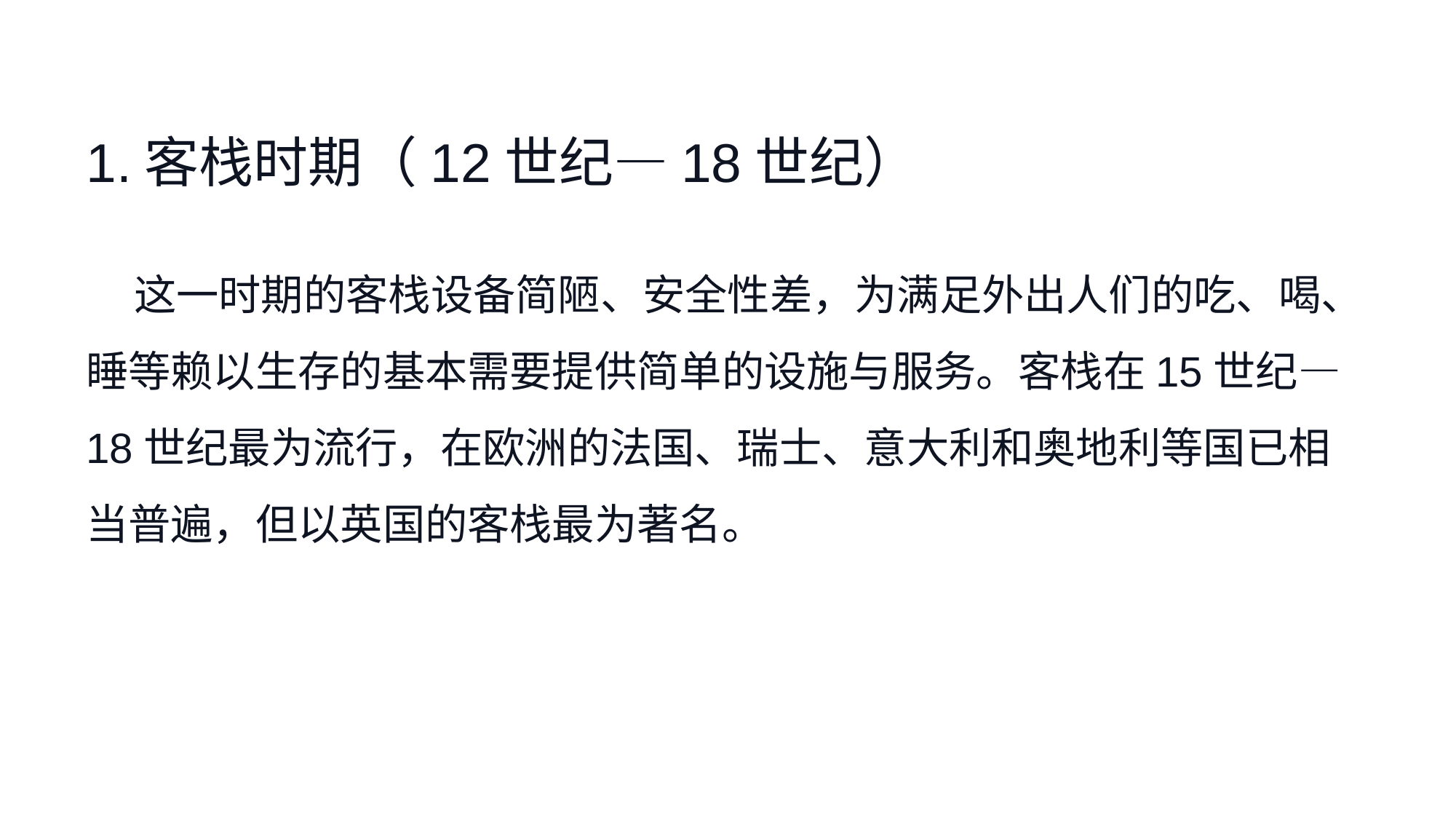

1.客栈时期（12世纪—18世纪）

    这一时期的客栈设备简陋、安全性差，为满足外出人们的吃、喝、睡等赖以生存的基本需要提供简单的设施与服务。客栈在15世纪—18世纪最为流行，在欧洲的法国、瑞士、意大利和奥地利等国已相当普遍，但以英国的客栈最为著名。